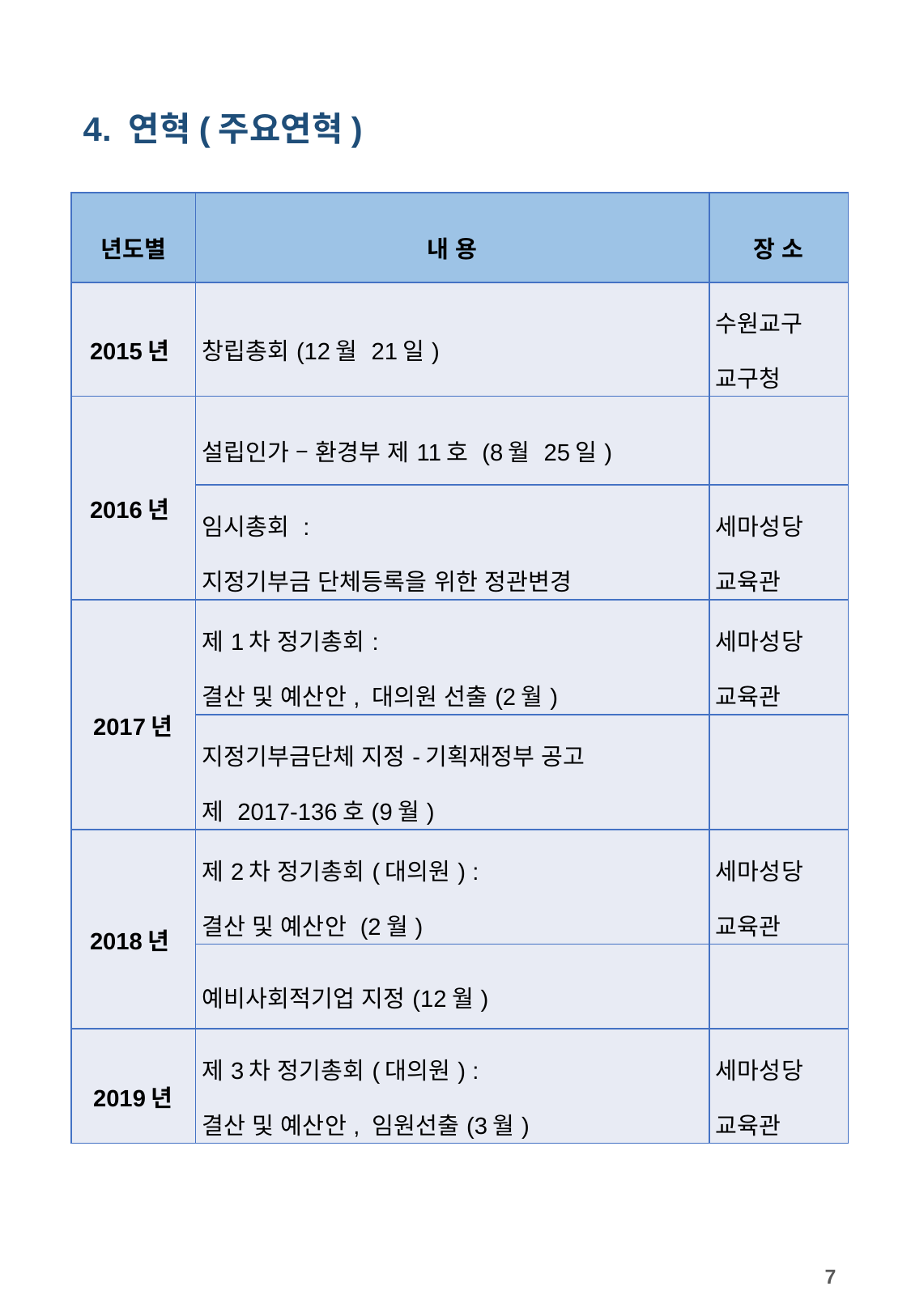

# 4. 연혁(주요연혁)
| 년도별 | 내 용 | 장 소 |
| --- | --- | --- |
| 2015년 | 창립총회(12월 21일) | 수원교구 교구청 |
| 2016년 | 설립인가 – 환경부 제11호 (8월 25일) |  |
|  | 임시총회 : 지정기부금 단체등록을 위한 정관변경 | 세마성당 교육관 |
| 2017년 | 제1차 정기총회: 결산 및 예산안, 대의원 선출(2월) | 세마성당 교육관 |
|  | 지정기부금단체 지정-기획재정부 공고 제 2017-136호(9월) |  |
| 2018년 | 제2차 정기총회(대의원) : 결산 및 예산안 (2월) | 세마성당 교육관 |
|  | 예비사회적기업 지정(12월) |  |
| 2019년 | 제3차 정기총회(대의원) : 결산 및 예산안, 임원선출(3월) | 세마성당 교육관 |
7